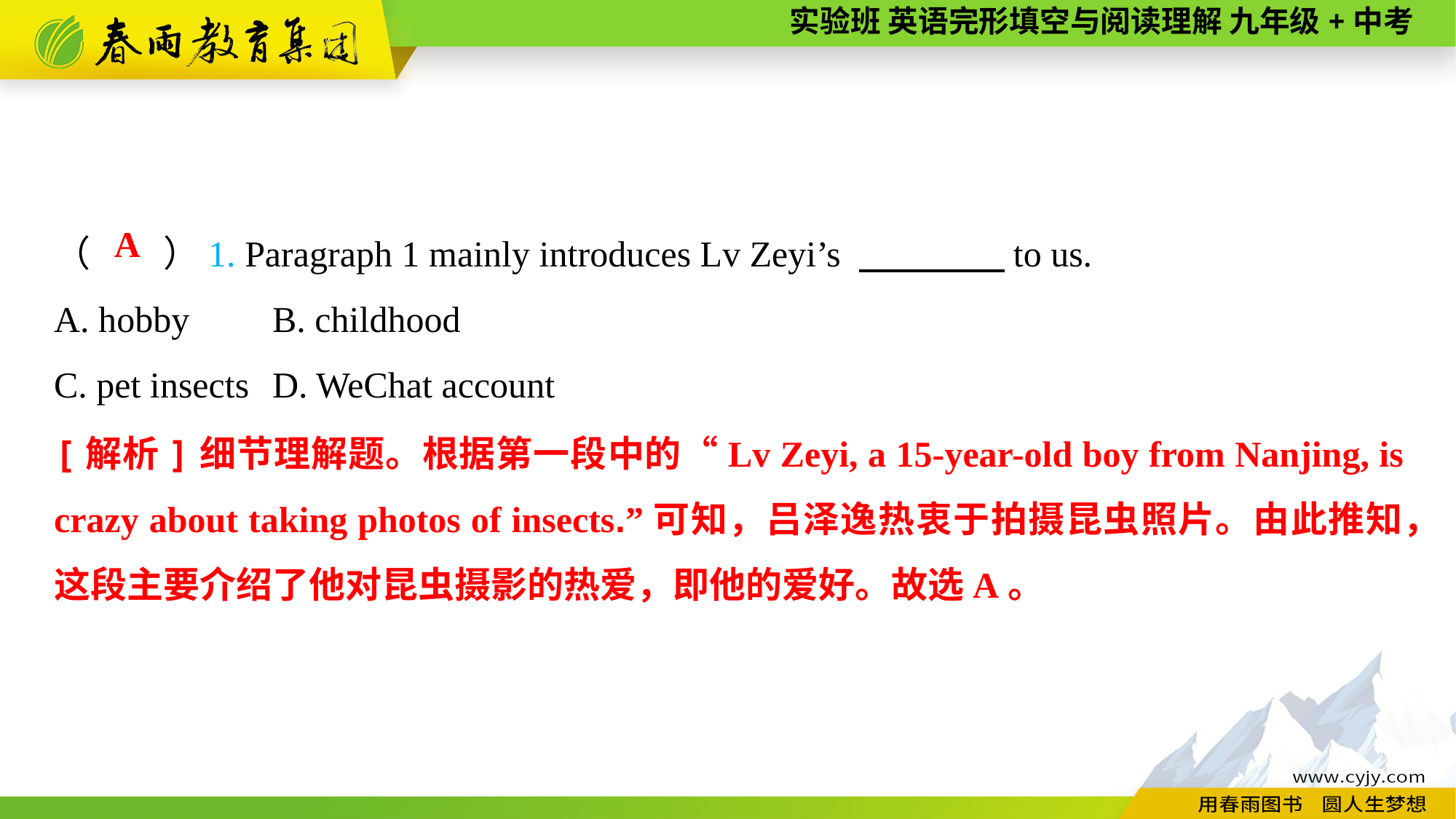

（　　）1. Paragraph 1 mainly introduces Lv Zeyi’s 　　　　to us.
A. hobby	B. childhood
C. pet insects	D. WeChat account
A
[解析]细节理解题。根据第一段中的“Lv Zeyi, a 15-year-old boy from Nanjing, is crazy about taking photos of insects.”可知，吕泽逸热衷于拍摄昆虫照片。由此推知，这段主要介绍了他对昆虫摄影的热爱，即他的爱好。故选A。